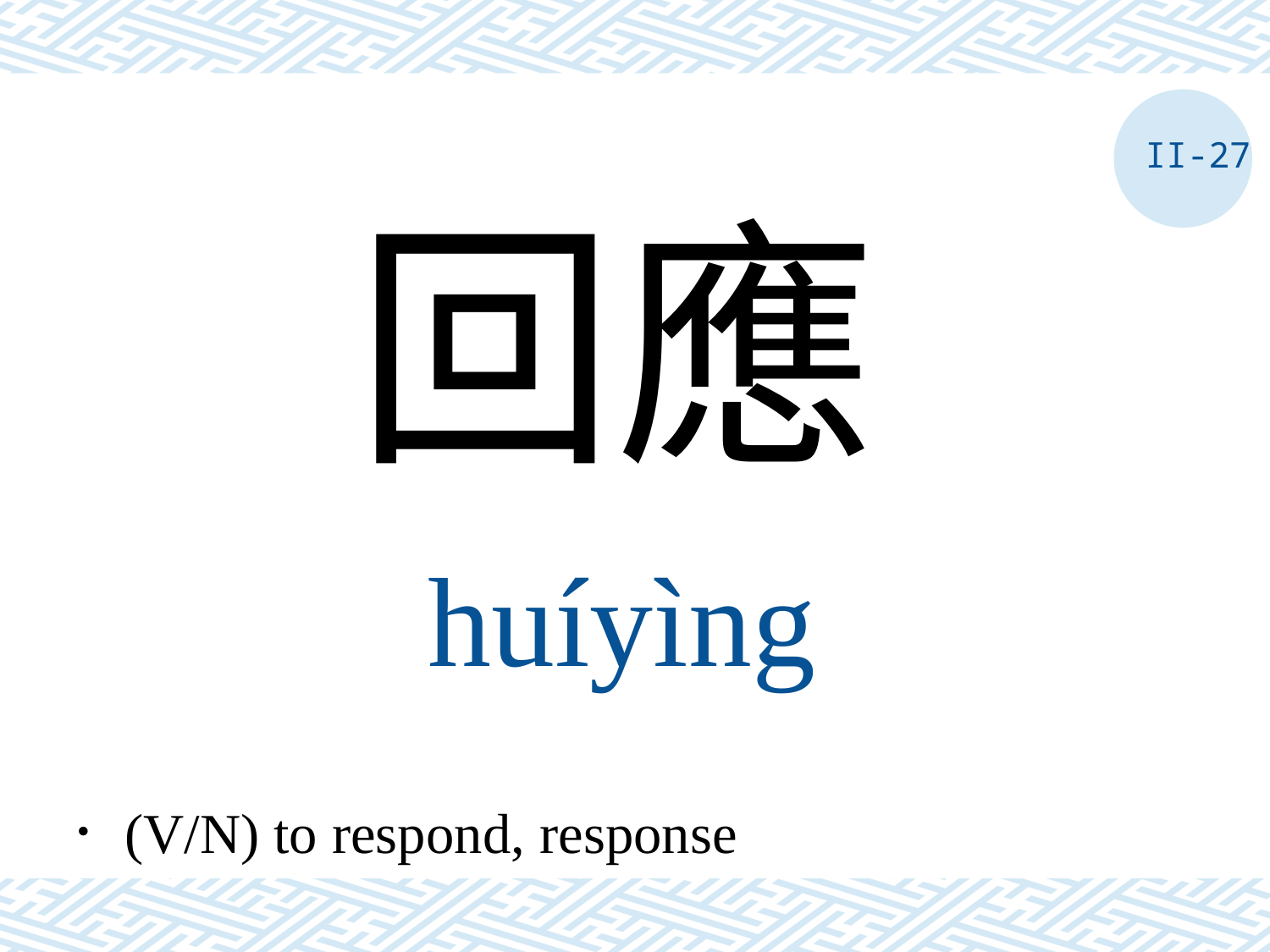

II-27

回應
huíyìng
．(V/N) to respond, response